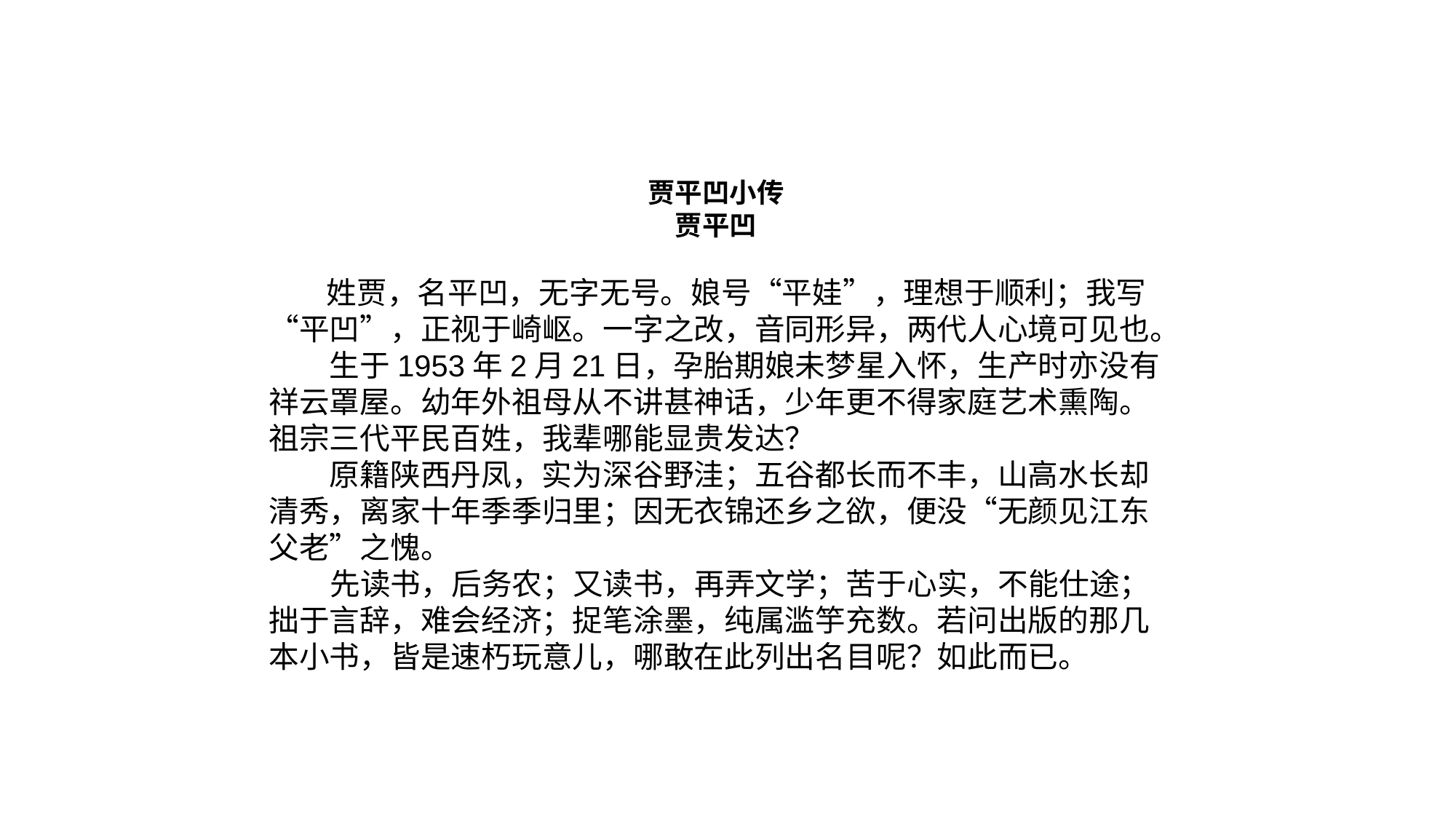

贾平凹小传
贾平凹

　　姓贾，名平凹，无字无号。娘号“平娃”，理想于顺利；我写“平凹”，正视于崎岖。一字之改，音同形异，两代人心境可见也。
　　生于1953年2月21日，孕胎期娘未梦星入怀，生产时亦没有祥云罩屋。幼年外祖母从不讲甚神话，少年更不得家庭艺术熏陶。祖宗三代平民百姓，我辈哪能显贵发达？
　　原籍陕西丹凤，实为深谷野洼；五谷都长而不丰，山高水长却清秀，离家十年季季归里；因无衣锦还乡之欲，便没“无颜见江东父老”之愧。
        先读书，后务农；又读书，再弄文学；苦于心实，不能仕途；拙于言辞，难会经济；捉笔涂墨，纯属滥竽充数。若问出版的那几本小书，皆是速朽玩意儿，哪敢在此列出名目呢？如此而已。